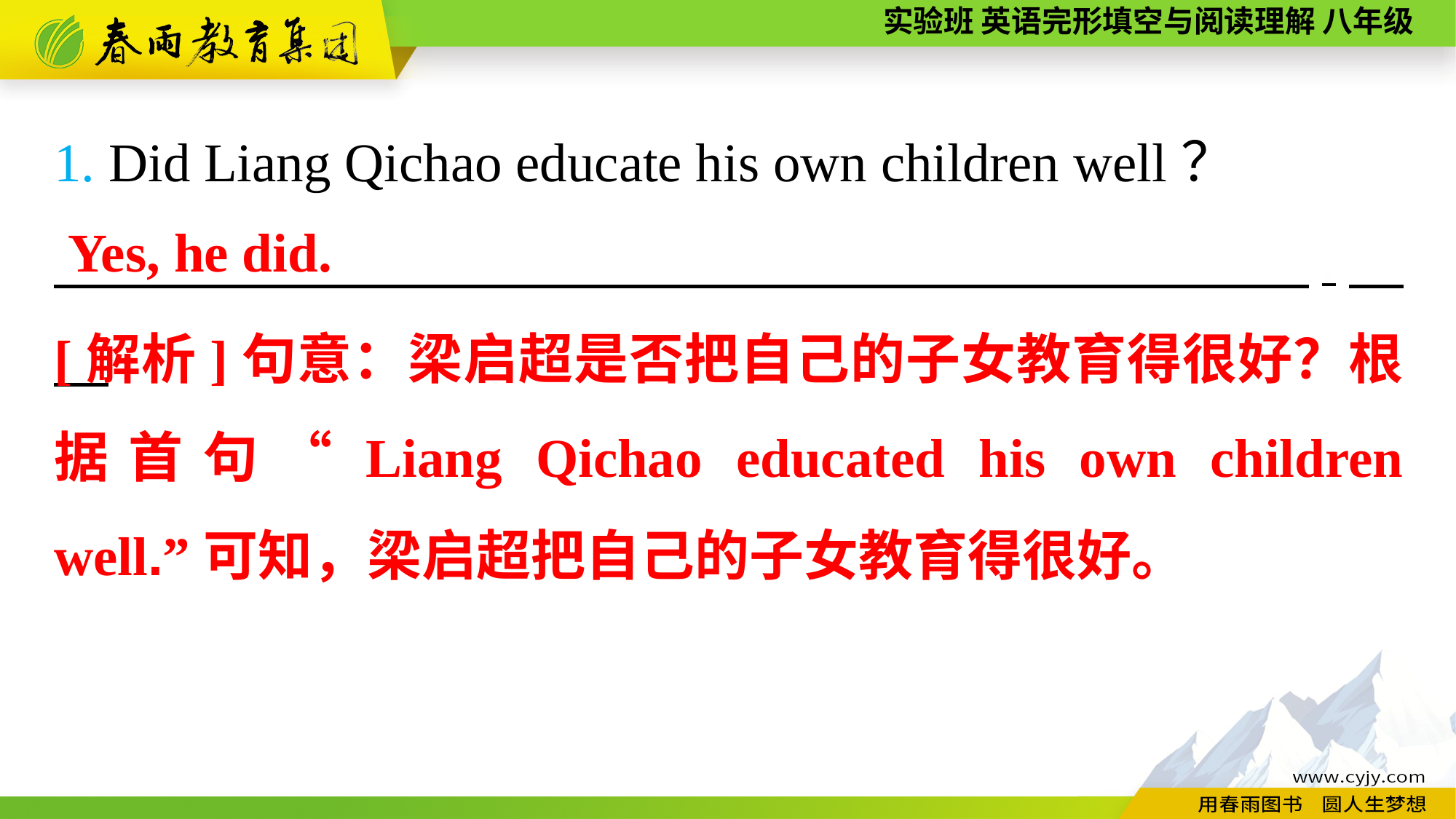

1. Did Liang Qichao educate his own children well？
　　　　                                                                                 ,
Yes, he did.
[解析]句意：梁启超是否把自己的子女教育得很好？根据首句“Liang Qichao educated his own children well.”可知，梁启超把自己的子女教育得很好。